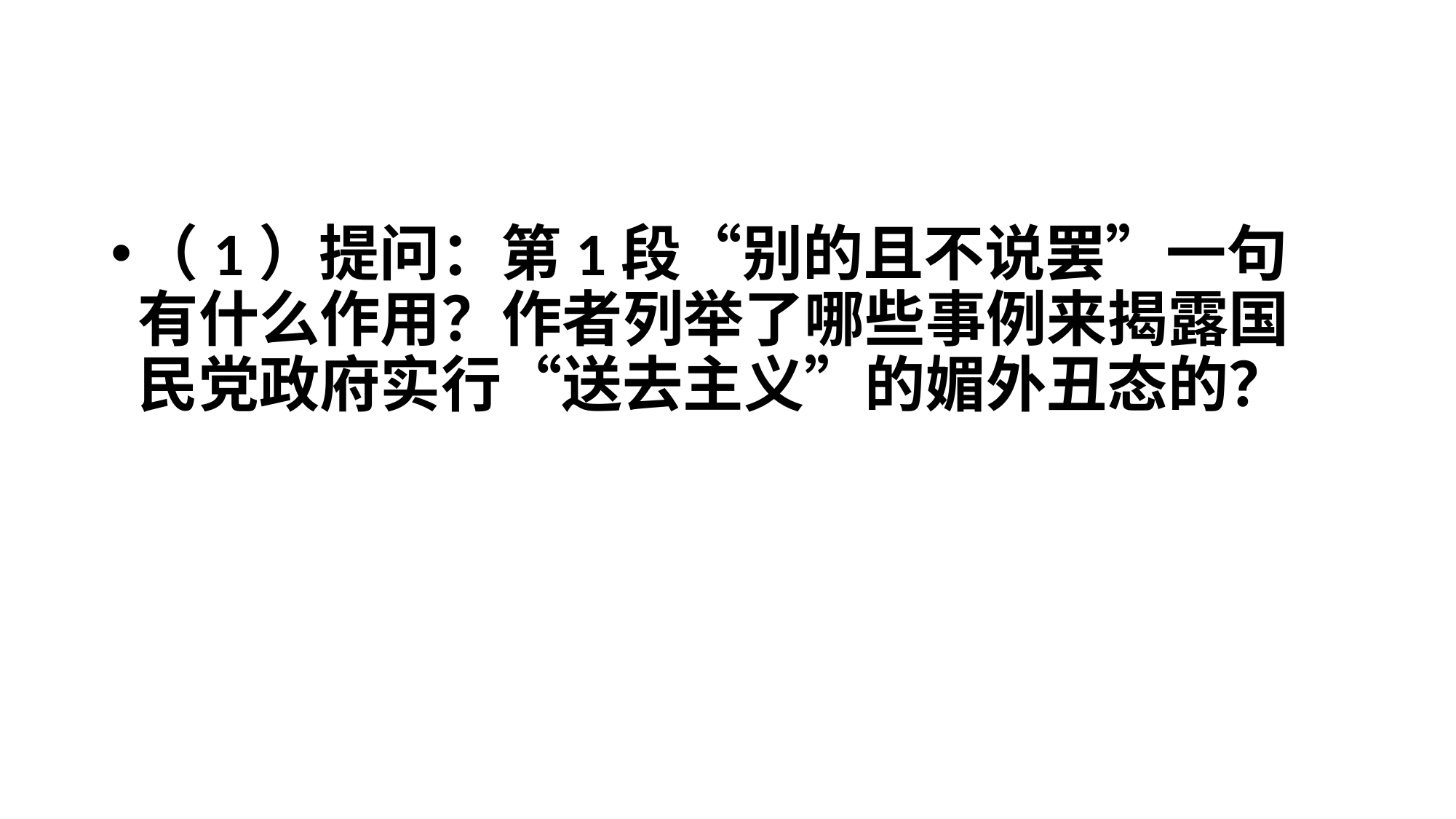

#
（1）提问：第1段“别的且不说罢”一句有什么作用？作者列举了哪些事例来揭露国民党政府实行“送去主义”的媚外丑态的？